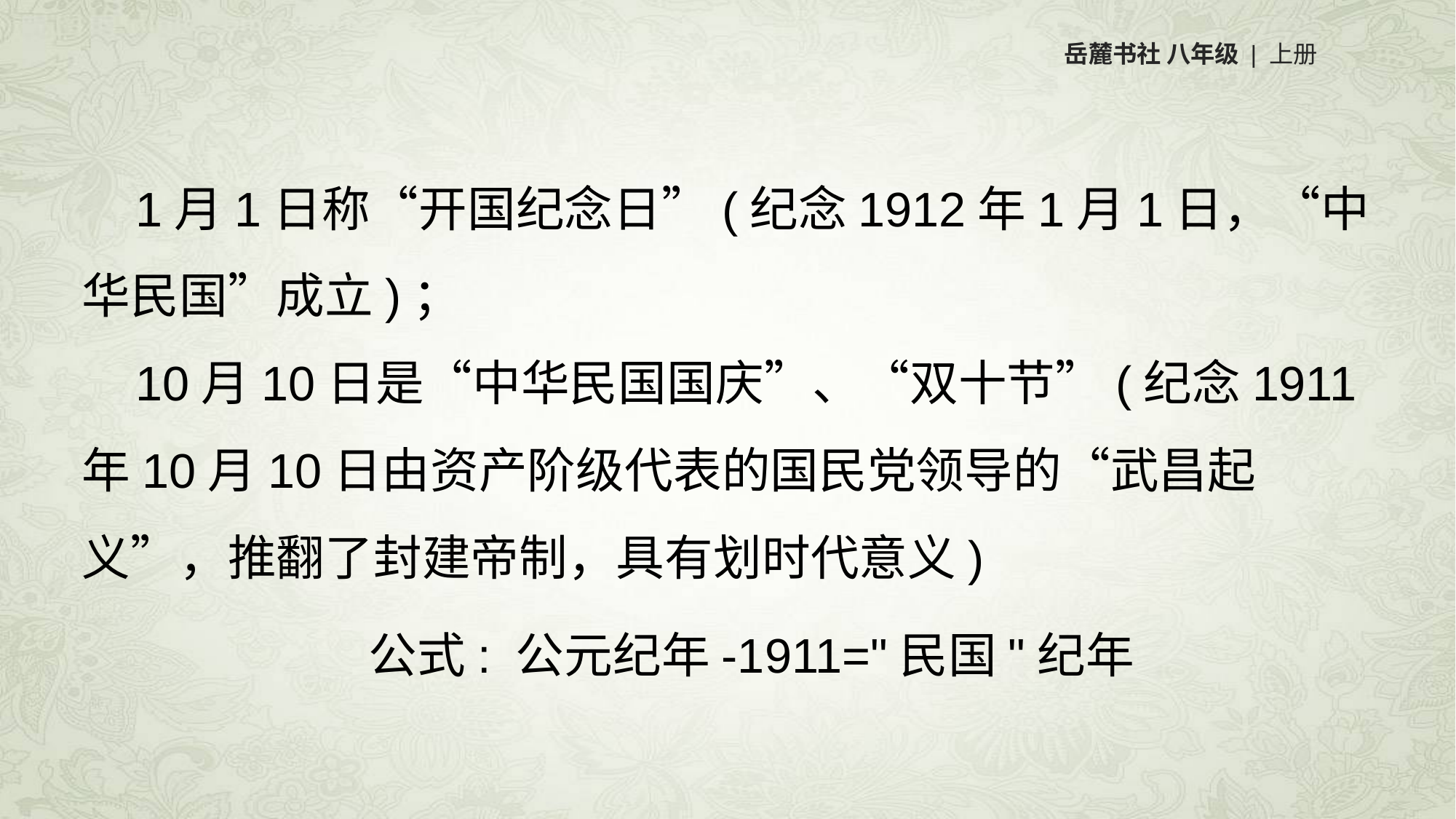

岳麓书社 八年级 | 上册
    1月1日称“开国纪念日”(纪念1912年1月1日，“中华民国”成立)；
    10月10日是“中华民国国庆”、“双十节”(纪念1911年10月10日由资产阶级代表的国民党领导的“武昌起义”，推翻了封建帝制，具有划时代意义)
公式: 公元纪年-1911="民国"纪年